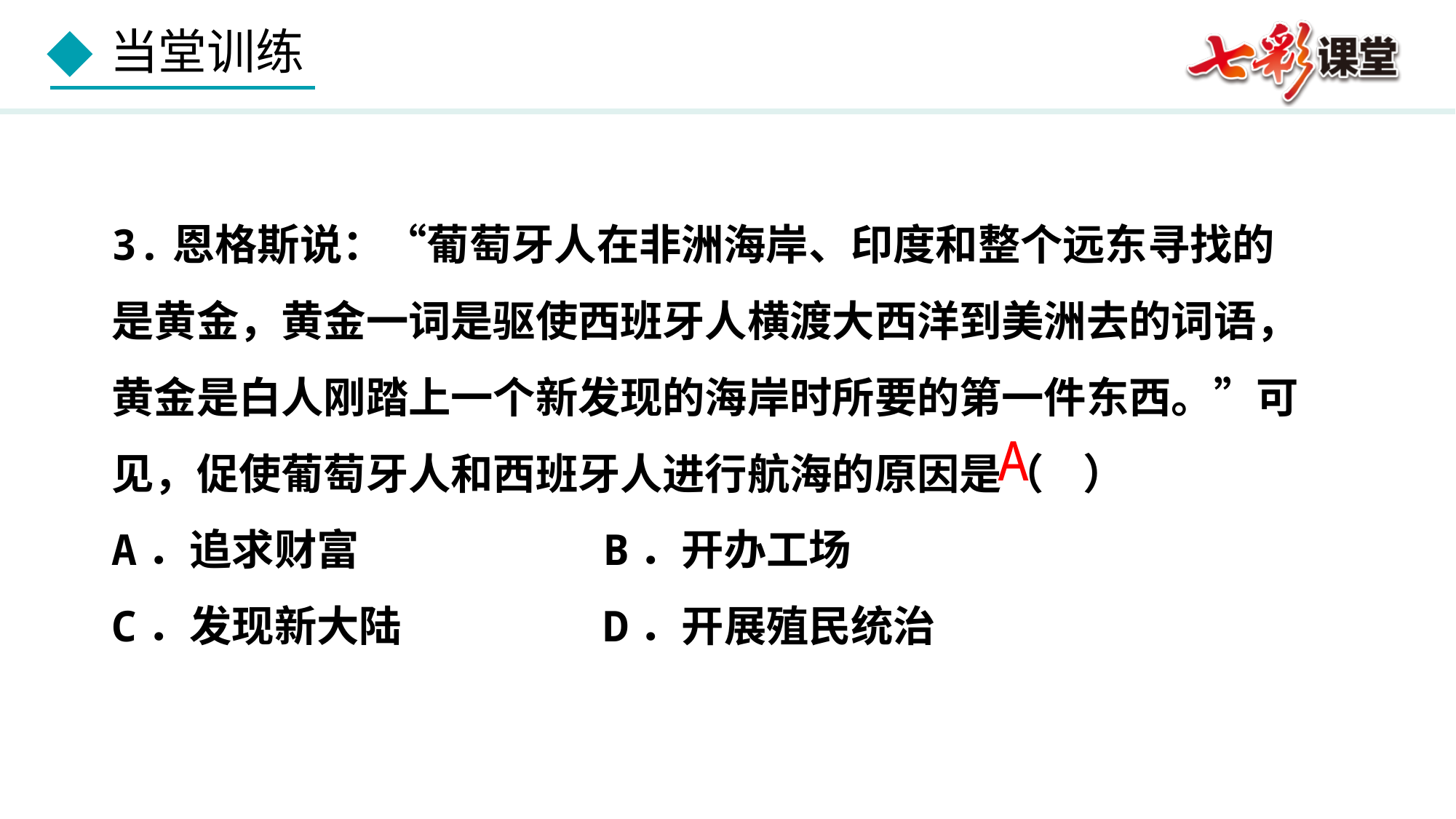

3.恩格斯说：“葡萄牙人在非洲海岸、印度和整个远东寻找的是黄金，黄金一词是驱使西班牙人横渡大西洋到美洲去的词语，黄金是白人刚踏上一个新发现的海岸时所要的第一件东西。”可见，促使葡萄牙人和西班牙人进行航海的原因是（    ）
A．追求财富	                B．开办工场
C．发现新大陆	                D．开展殖民统治
A